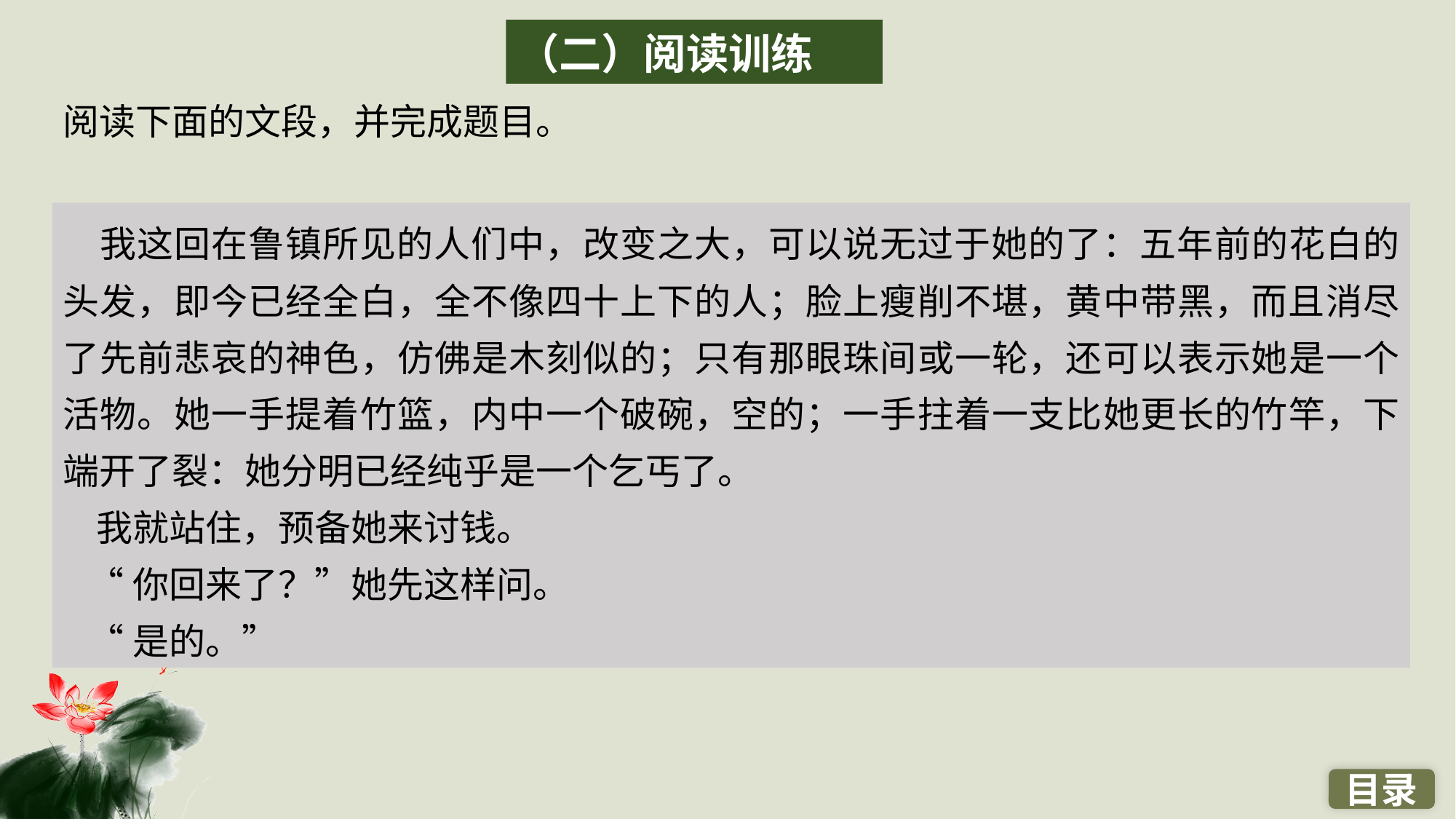

（二）阅读训练
阅读下面的文段，并完成题目。
   我这回在鲁镇所见的人们中，改变之大，可以说无过于她的了：五年前的花白的头发，即今已经全白，全不像四十上下的人；脸上瘦削不堪，黄中带黑，而且消尽了先前悲哀的神色，仿佛是木刻似的；只有那眼珠间或一轮，还可以表示她是一个活物。她一手提着竹篮，内中一个破碗，空的；一手拄着一支比她更长的竹竿，下端开了裂：她分明已经纯乎是一个乞丐了。
   我就站住，预备她来讨钱。
   “你回来了？”她先这样问。
   “是的。”